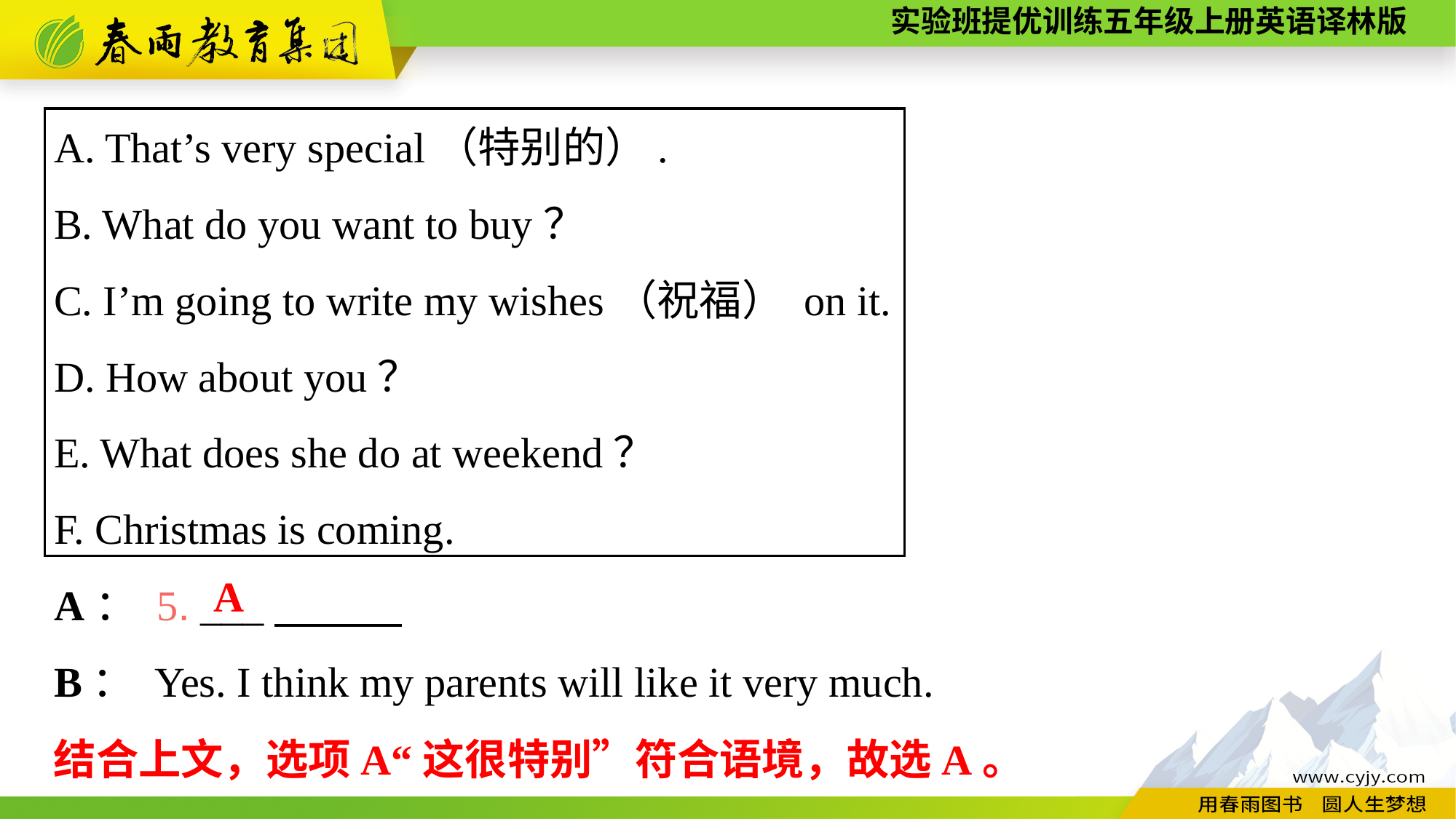

A. That’s very special（特别的）.
B. What do you want to buy？
C. I’m going to write my wishes（祝福） on it.
D. How about you？
E. What does she do at weekend？
F. Christmas is coming.

A： 5. ___
B： Yes. I think my parents will like it very much.
A
结合上文，选项A“这很特别”符合语境，故选A。